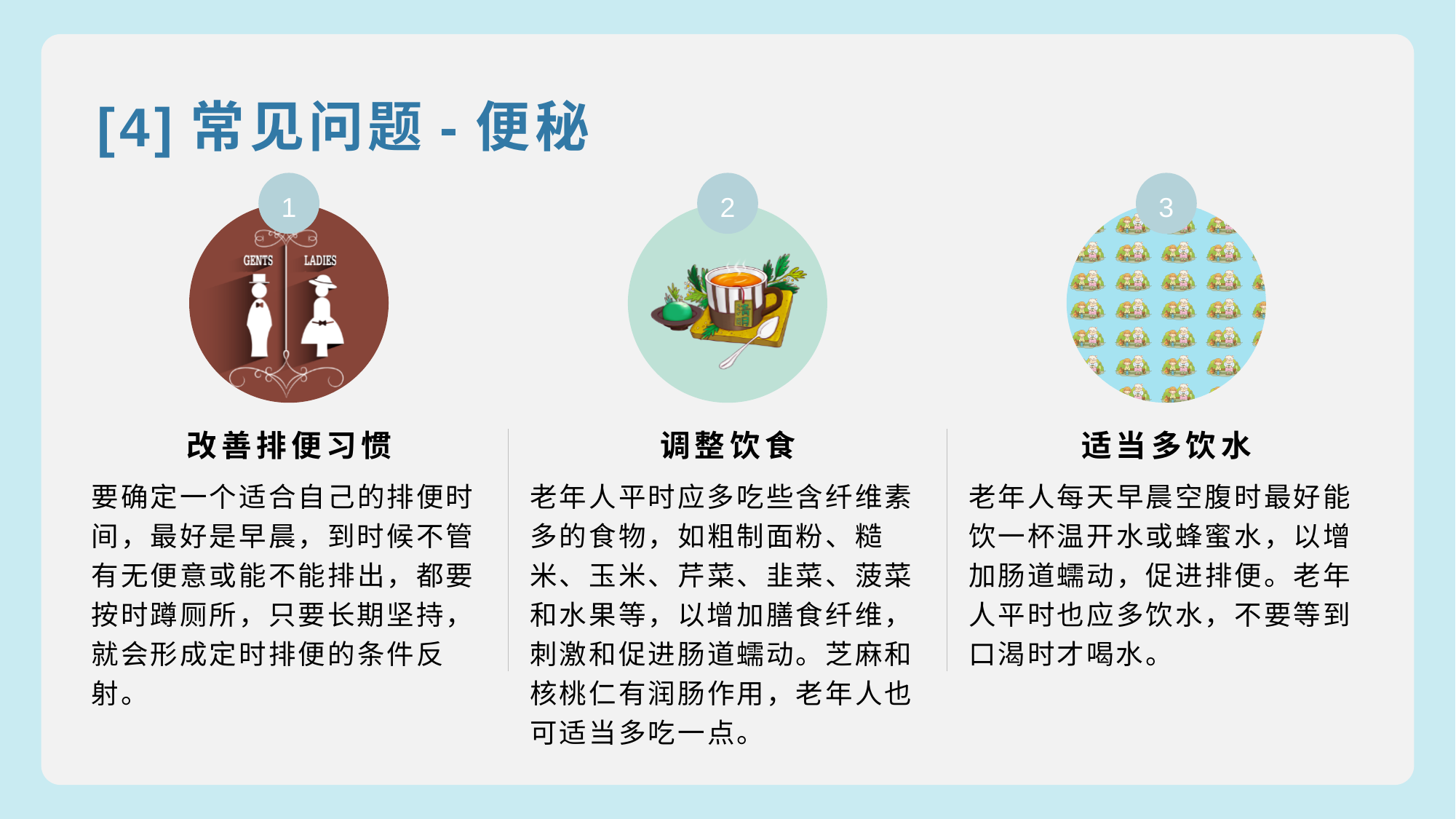

[4]常见问题-便秘
1
2
3

改善排便习惯
调整饮食
适当多饮水
要确定一个适合自己的排便时间，最好是早晨，到时候不管有无便意或能不能排出，都要按时蹲厕所，只要长期坚持，就会形成定时排便的条件反射。
老年人平时应多吃些含纤维素多的食物，如粗制面粉、糙米、玉米、芹菜、韭菜、菠菜和水果等，以增加膳食纤维，刺激和促进肠道蠕动。芝麻和核桃仁有润肠作用，老年人也可适当多吃一点。
老年人每天早晨空腹时最好能饮一杯温开水或蜂蜜水，以增加肠道蠕动，促进排便。老年人平时也应多饮水，不要等到口渴时才喝水。